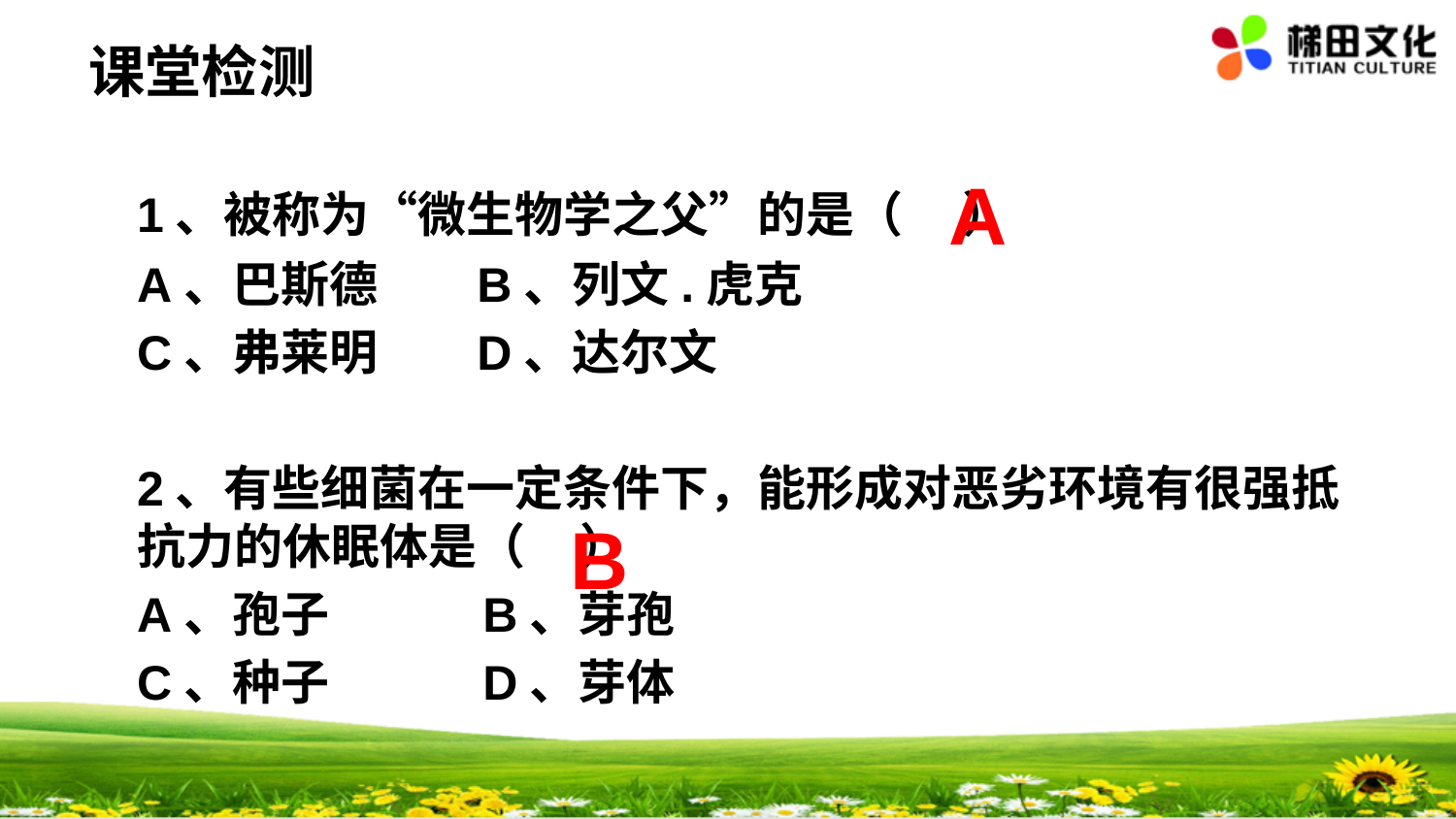

课堂检测
#
A
1、被称为“微生物学之父”的是（     ）
A、巴斯德        B、列文.虎克
C、弗莱明        D、达尔文

2、有些细菌在一定条件下，能形成对恶劣环境有很强抵抗力的休眠体是（     ）
A、孢子             B、芽孢
C、种子             D、芽体

B